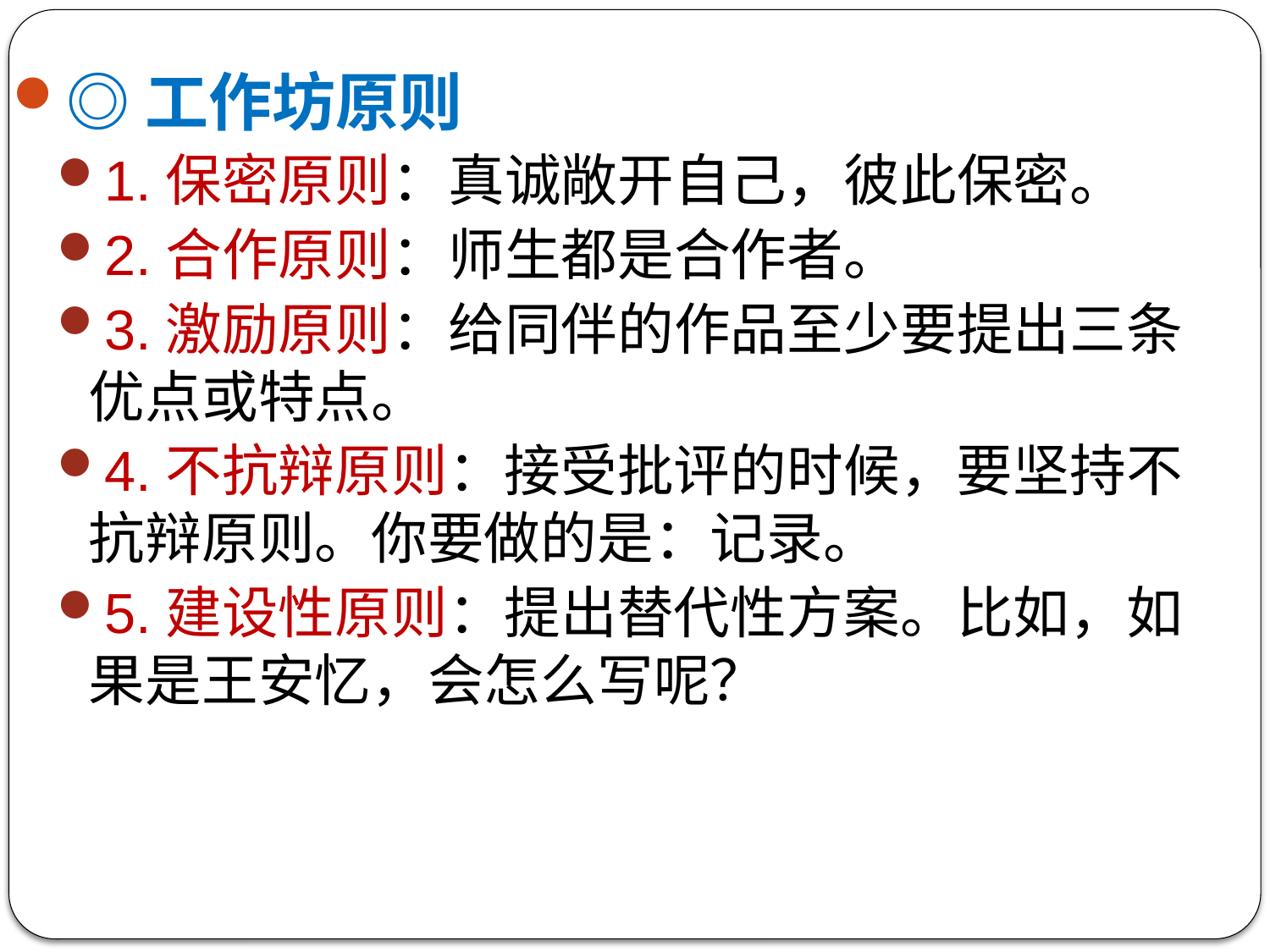

◎工作坊原则
1.保密原则：真诚敞开自己，彼此保密。
2.合作原则：师生都是合作者。
3.激励原则：给同伴的作品至少要提出三条优点或特点。
4.不抗辩原则：接受批评的时候，要坚持不抗辩原则。你要做的是：记录。
5.建设性原则：提出替代性方案。比如，如果是王安忆，会怎么写呢？